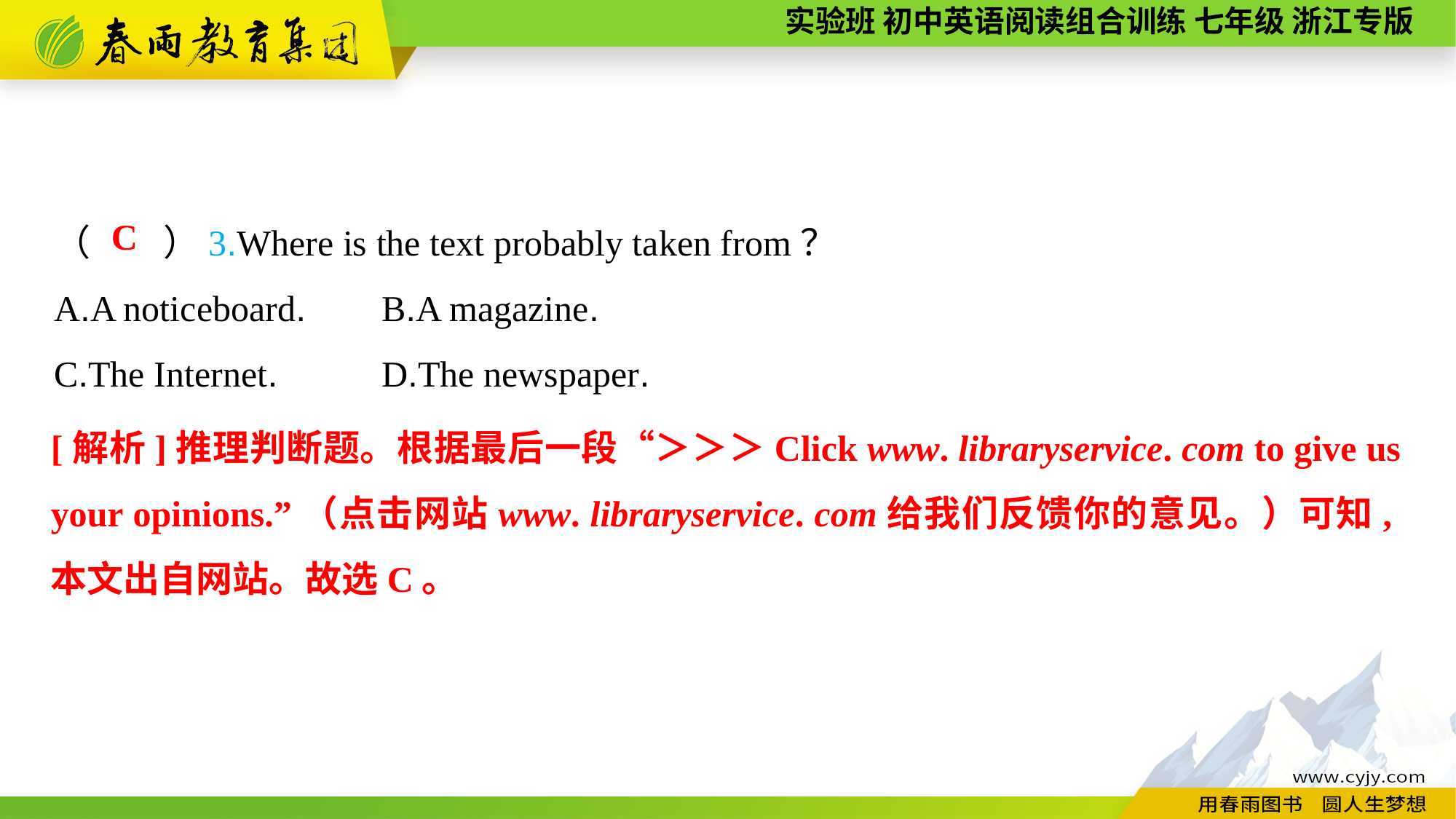

（　　）3.Where is the text probably taken from？
A.A noticeboard.	B.A magazine.
C.The Internet.	D.The newspaper.
C
[解析]推理判断题。根据最后一段“＞＞＞Click www. libraryservice. com to give us your opinions.”（点击网站www. libraryservice. com给我们反馈你的意见。）可知,本文出自网站。故选C。